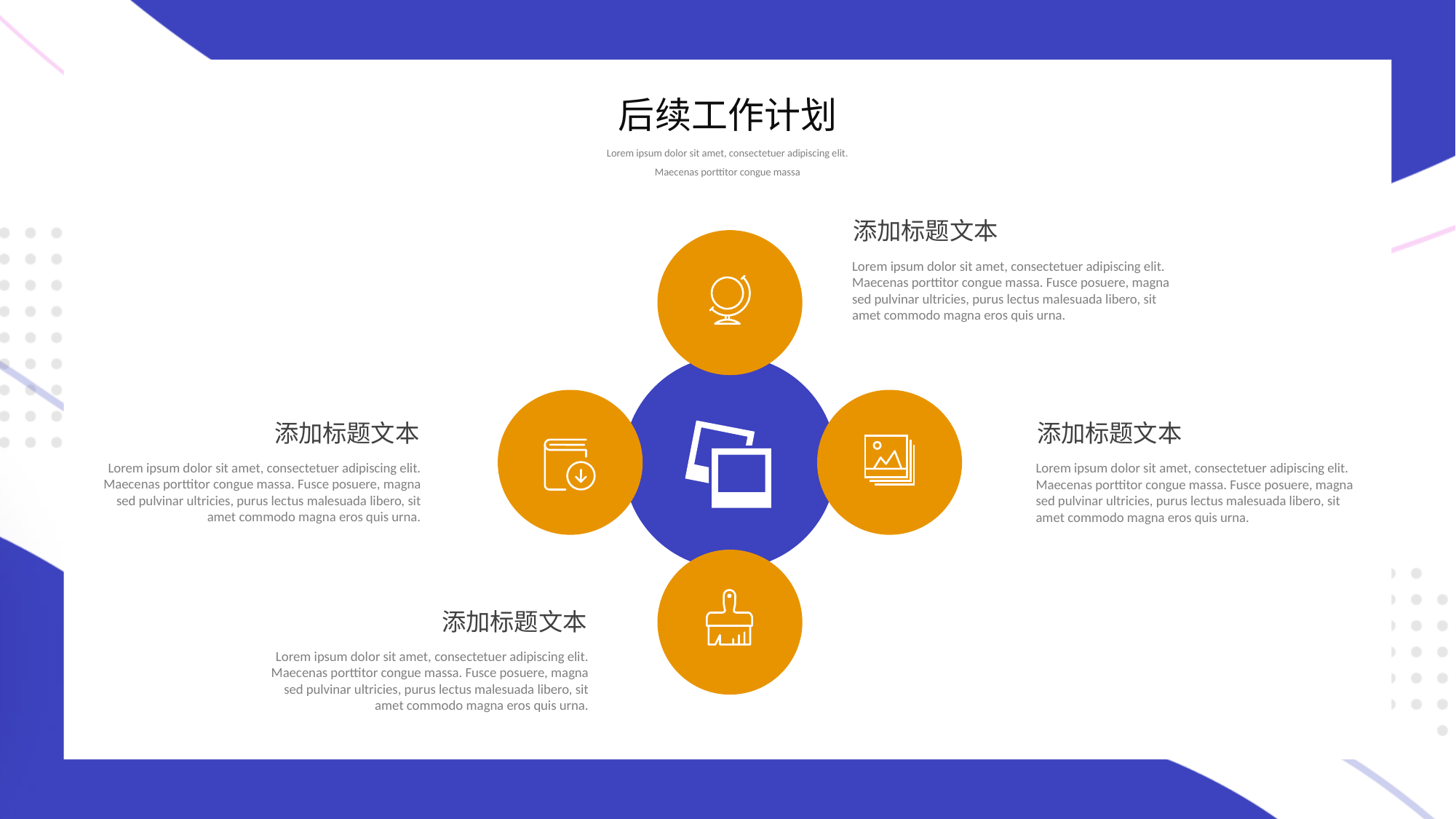

后续工作计划
Lorem ipsum dolor sit amet, consectetuer adipiscing elit. Maecenas porttitor congue massa
添加标题文本

Lorem ipsum dolor sit amet, consectetuer adipiscing elit. Maecenas porttitor congue massa. Fusce posuere, magna sed pulvinar ultricies, purus lectus malesuada libero, sit amet commodo magna eros quis urna.

添加标题文本
添加标题文本

Lorem ipsum dolor sit amet, consectetuer adipiscing elit. Maecenas porttitor congue massa. Fusce posuere, magna sed pulvinar ultricies, purus lectus malesuada libero, sit amet commodo magna eros quis urna.
Lorem ipsum dolor sit amet, consectetuer adipiscing elit. Maecenas porttitor congue massa. Fusce posuere, magna sed pulvinar ultricies, purus lectus malesuada libero, sit amet commodo magna eros quis urna.

添加标题文本
Lorem ipsum dolor sit amet, consectetuer adipiscing elit. Maecenas porttitor congue massa. Fusce posuere, magna sed pulvinar ultricies, purus lectus malesuada libero, sit amet commodo magna eros quis urna.